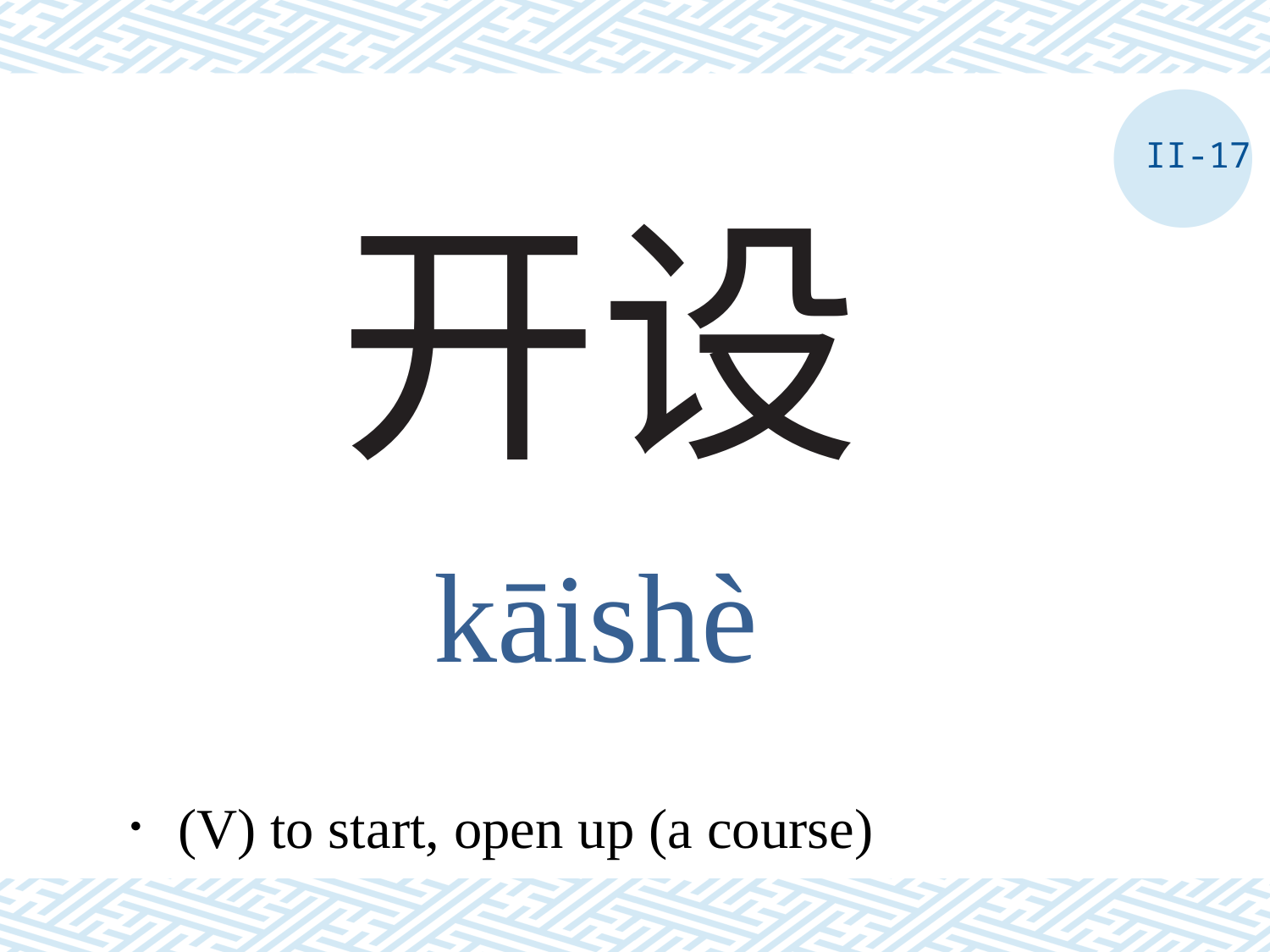

II-17

# 开设
kāishè
．(V) to start, open up (a course)